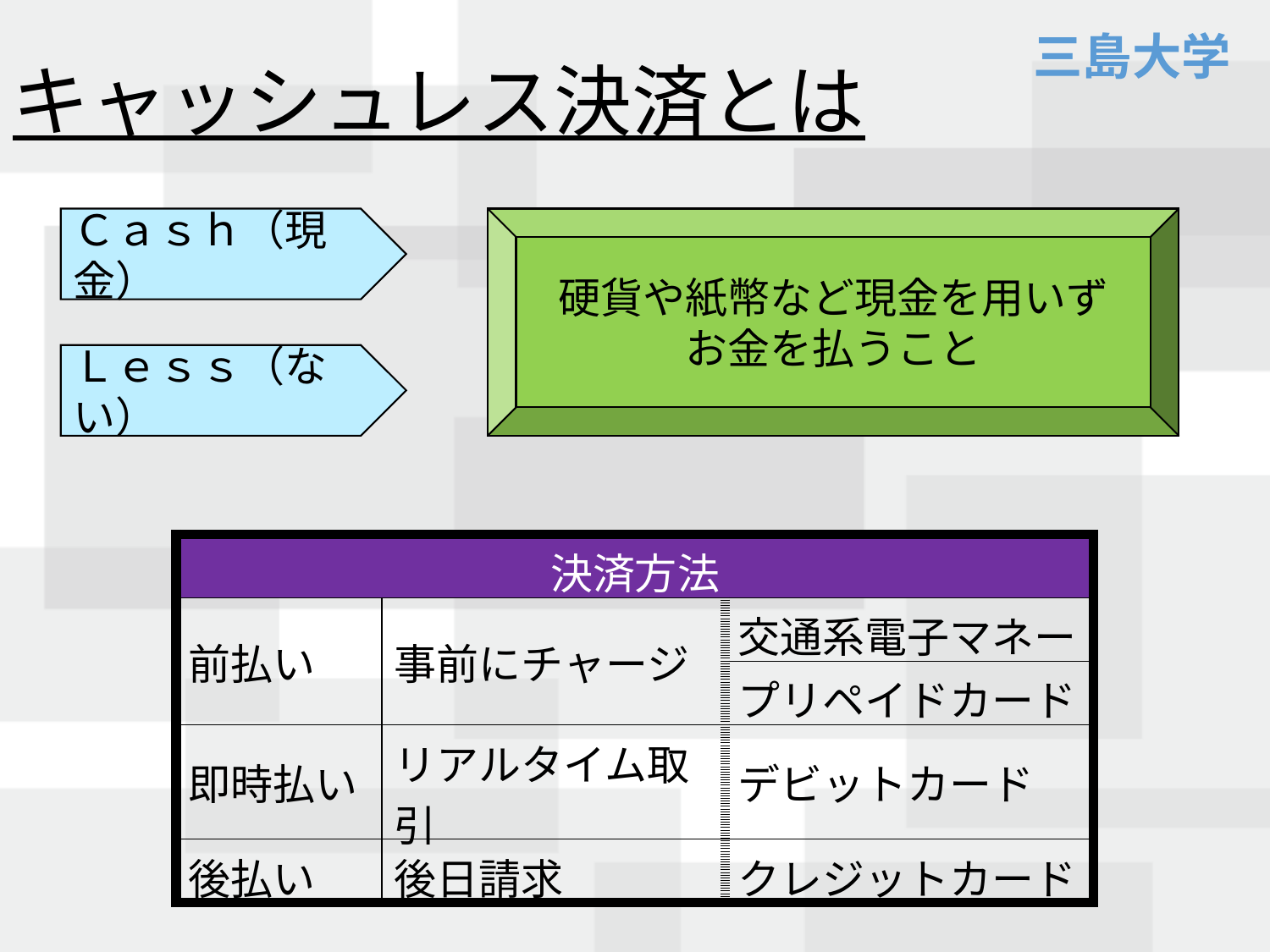

キャッシュレス決済とは
Ｃａｓｈ（現金）
硬貨や紙幣など現金を用いず
お金を払うこと
Ｌｅｓｓ（ない）
| 決済方法 |  | サービス |
| --- | --- | --- |
| 前払い | 事前にチャージ | 交通系電子マネー |
|  |  | プリペイドカード |
| 即時払い | リアルタイム取引 | デビットカード |
| 後払い | 後日請求 | クレジットカード |